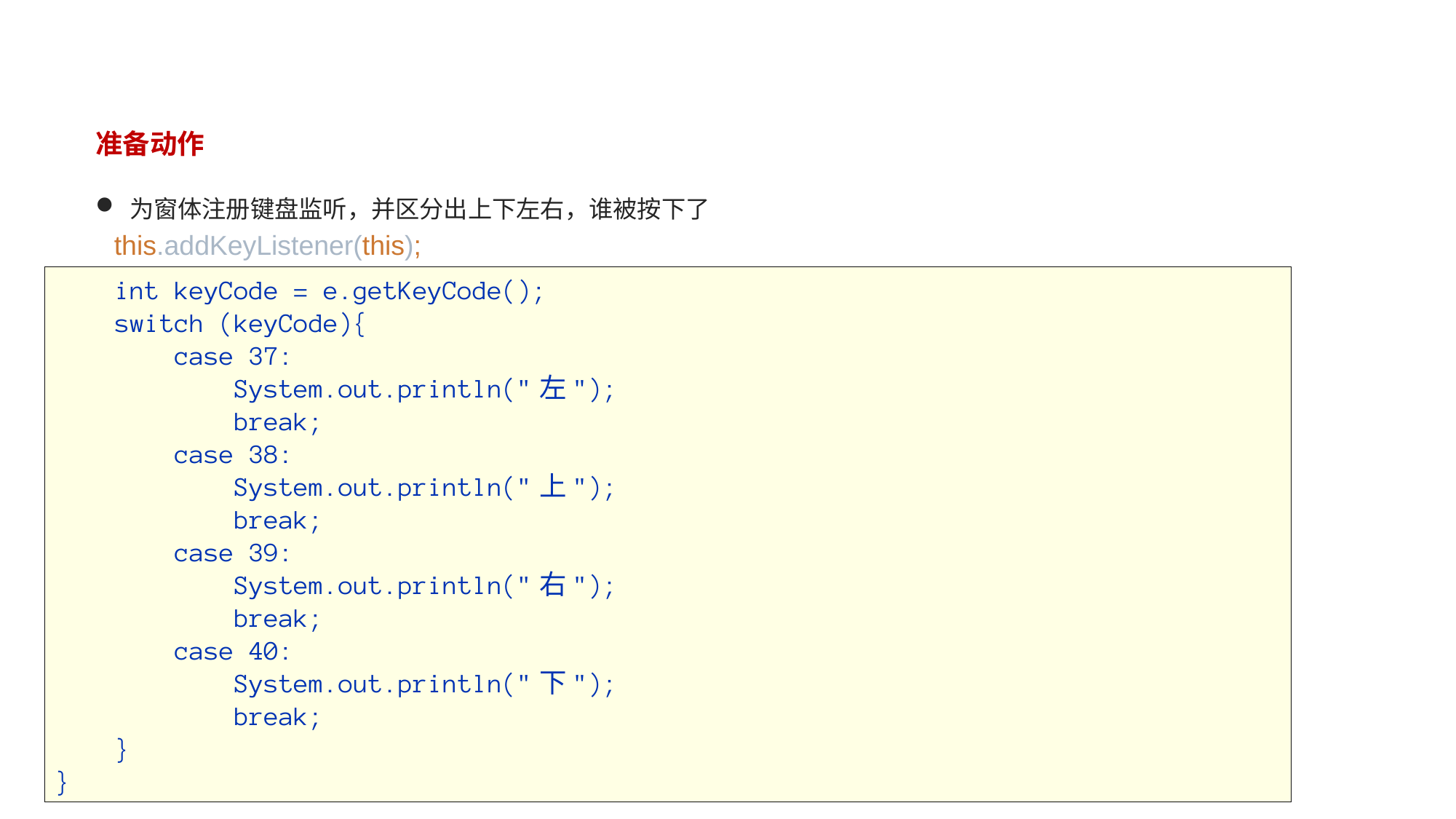

#
准备动作
为窗体注册键盘监听，并区分出上下左右，谁被按下了
this.addKeyListener(this);
    int keyCode = e.getKeyCode();
    switch (keyCode){
        case 37:
            System.out.println("左");
            break;
        case 38:
            System.out.println("上");
            break;
        case 39:
            System.out.println("右");
            break;
        case 40:
            System.out.println("下");
            break;
    }
}